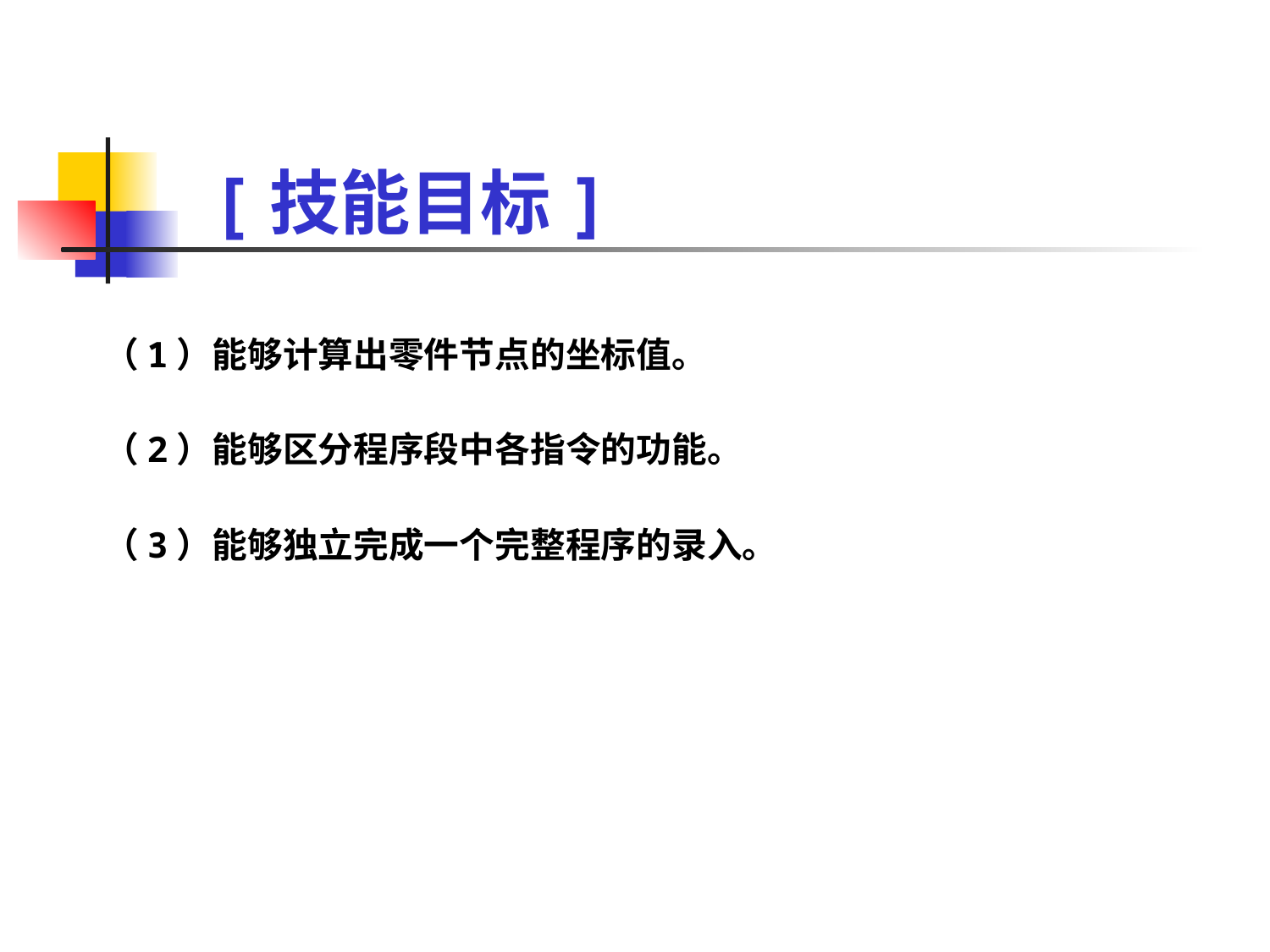

# [技能目标]
（1）能够计算出零件节点的坐标值。
（2）能够区分程序段中各指令的功能。
（3）能够独立完成一个完整程序的录入。